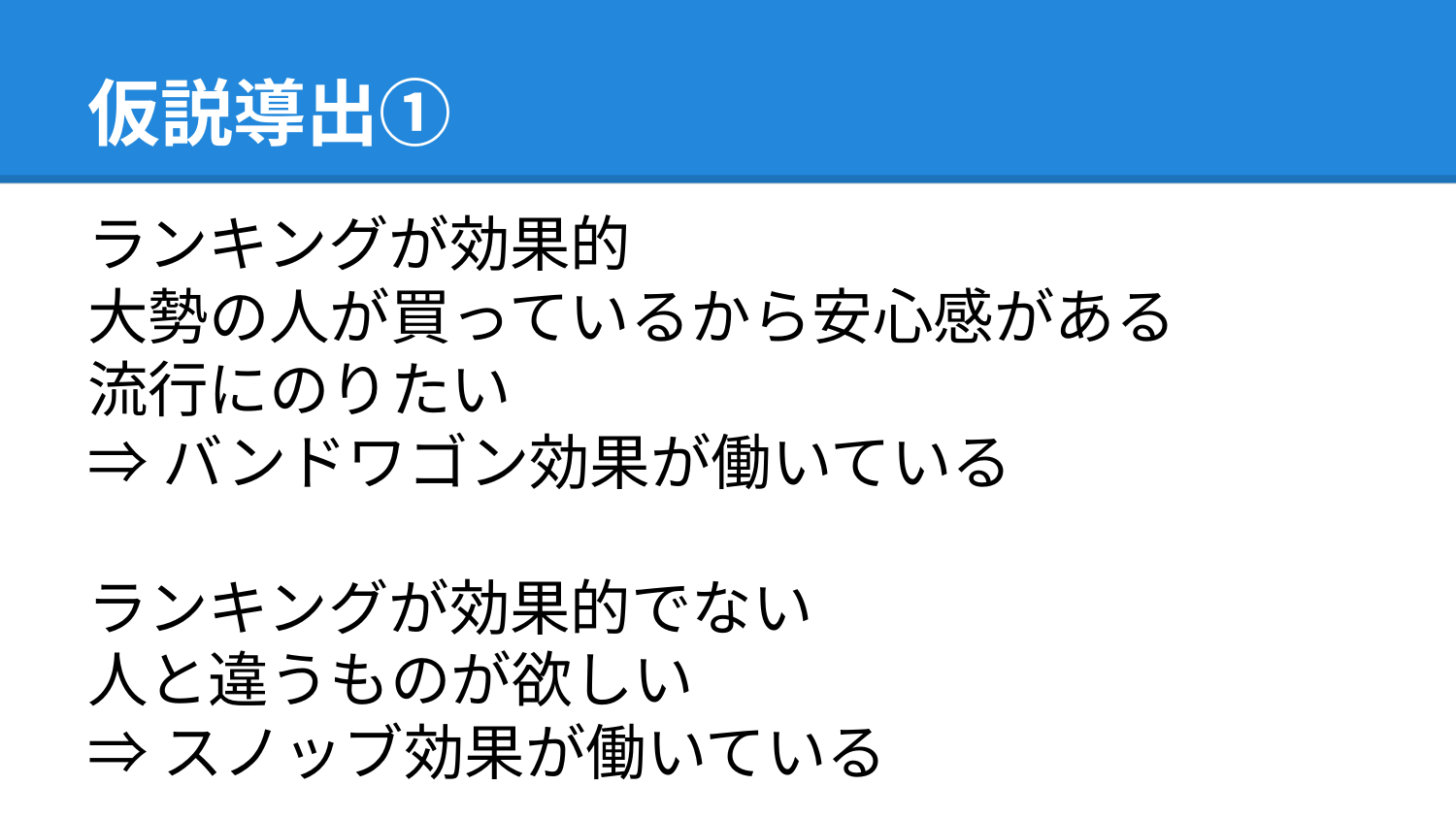

# 仮説導出①
ランキングが効果的
大勢の人が買っているから安心感がある
流行にのりたい
⇒バンドワゴン効果が働いている

ランキングが効果的でない
人と違うものが欲しい
⇒スノッブ効果が働いている